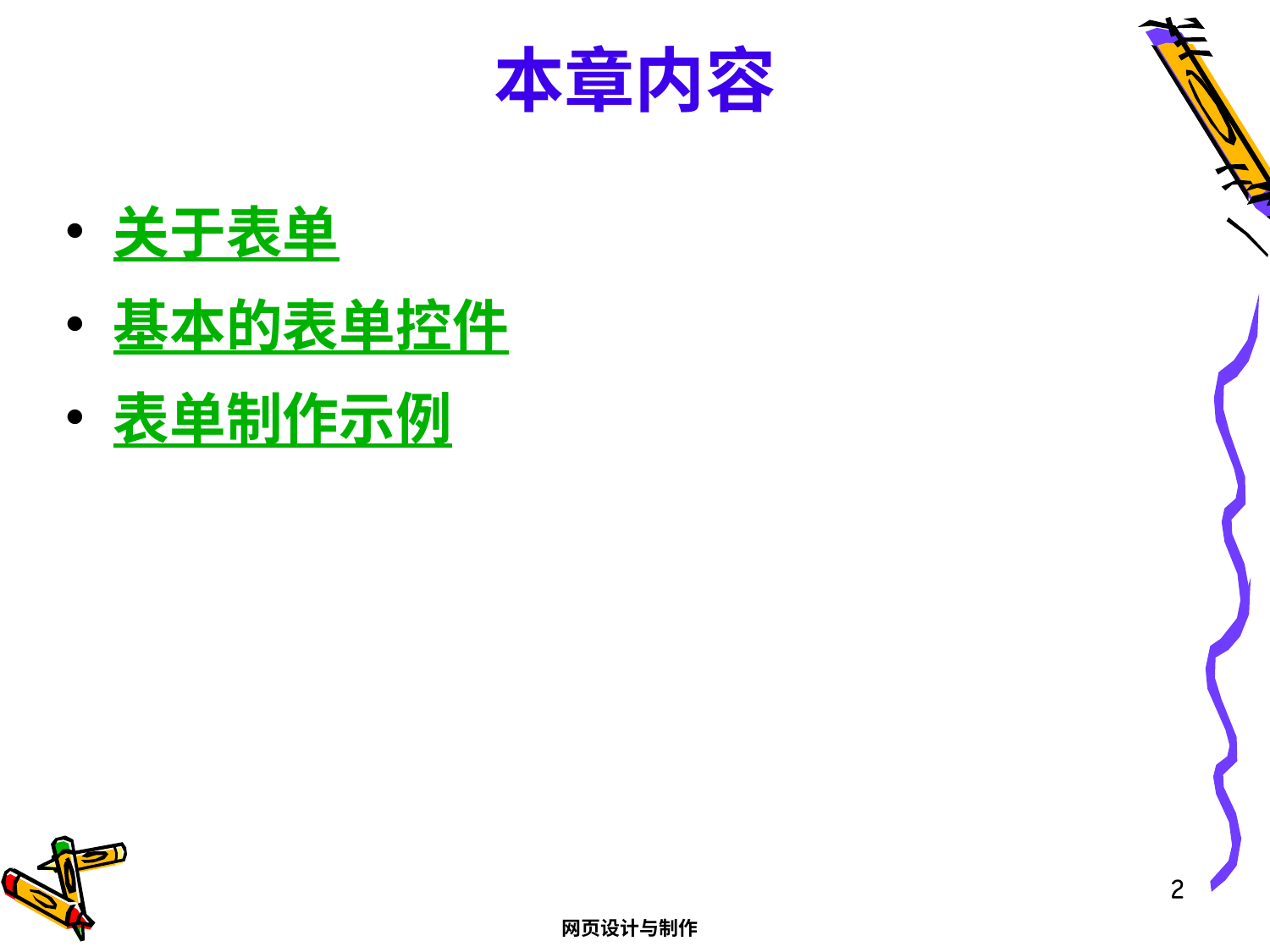

# 本章内容
关于表单
基本的表单控件
表单制作示例
2
网页设计与制作